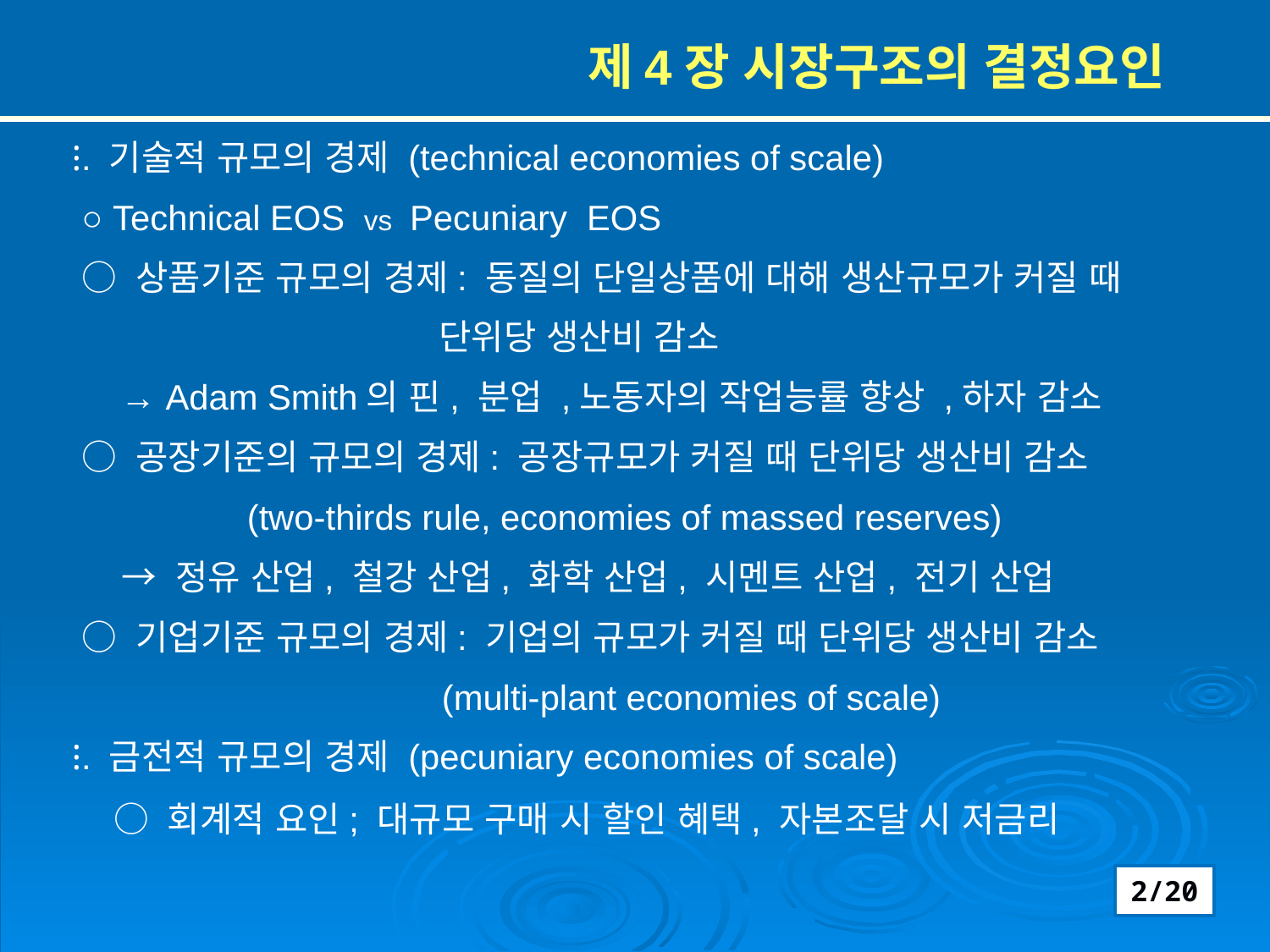

제4장 시장구조의 결정요인

 ⁝. 기술적 규모의 경제 (technical economies of scale)
  ○ Technical EOS  vs  Pecuniary  EOS
  ○ 상품기준 규모의 경제: 동질의 단일상품에 대해 생산규모가 커질 때
                                     단위당 생산비 감소
      → Adam Smith의 핀, 분업 ,노동자의 작업능률 향상 ,하자 감소
  ○ 공장기준의 규모의 경제: 공장규모가 커질 때 단위당 생산비 감소
                   (two-thirds rule, economies of massed reserves)
      → 정유 산업, 철강 산업, 화학 산업, 시멘트 산업, 전기 산업
  ○ 기업기준 규모의 경제: 기업의 규모가 커질 때 단위당 생산비 감소
                                       (multi-plant economies of scale)
 ⁝. 금전적 규모의 경제 (pecuniary economies of scale)
     ○ 회계적 요인; 대규모 구매 시 할인 혜택, 자본조달 시 저금리

2/20